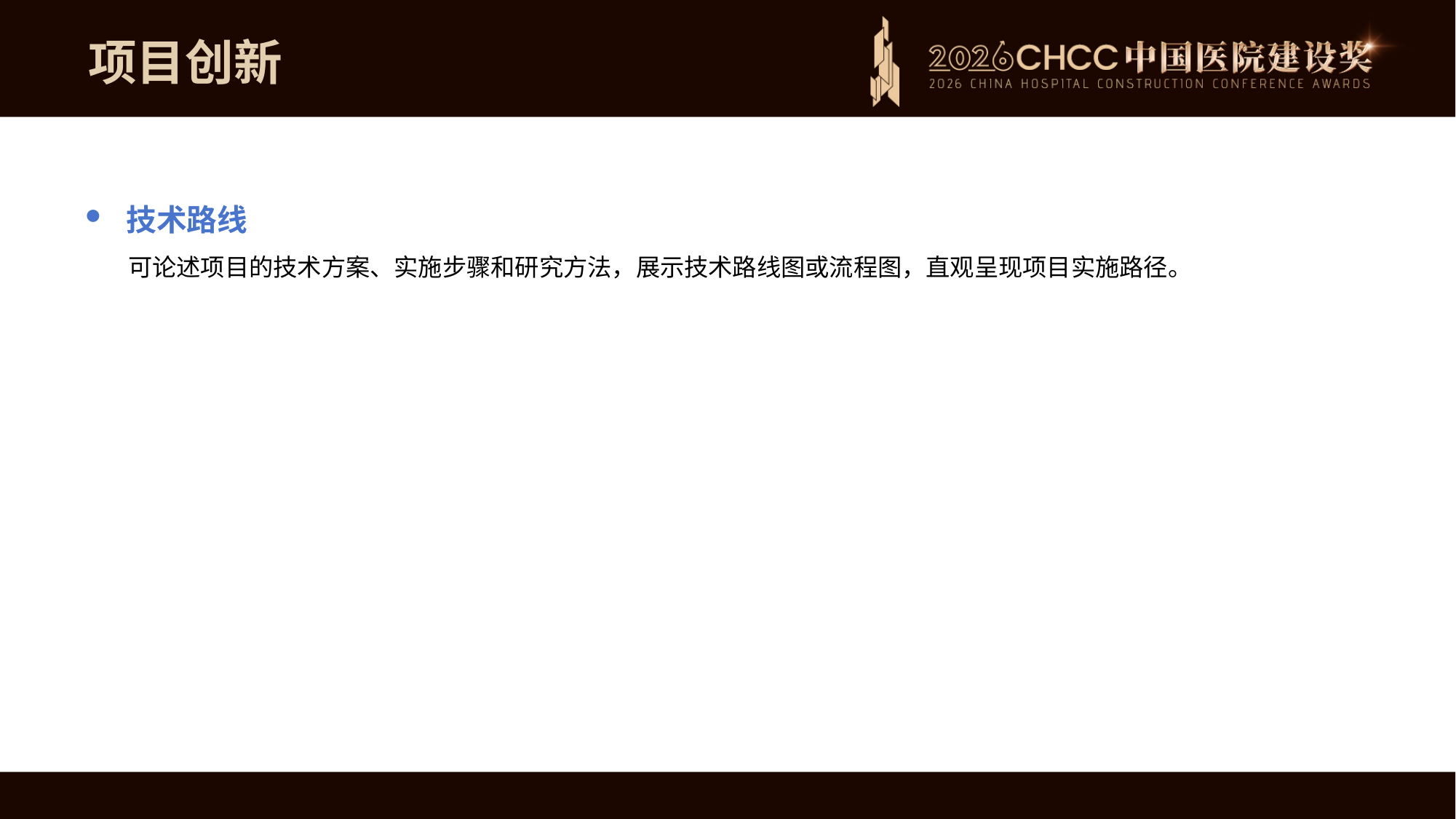

项目创新
技术路线
可论述项目的技术方案、实施步骤和研究方法，展示技术路线图或流程图，直观呈现项目实施路径。